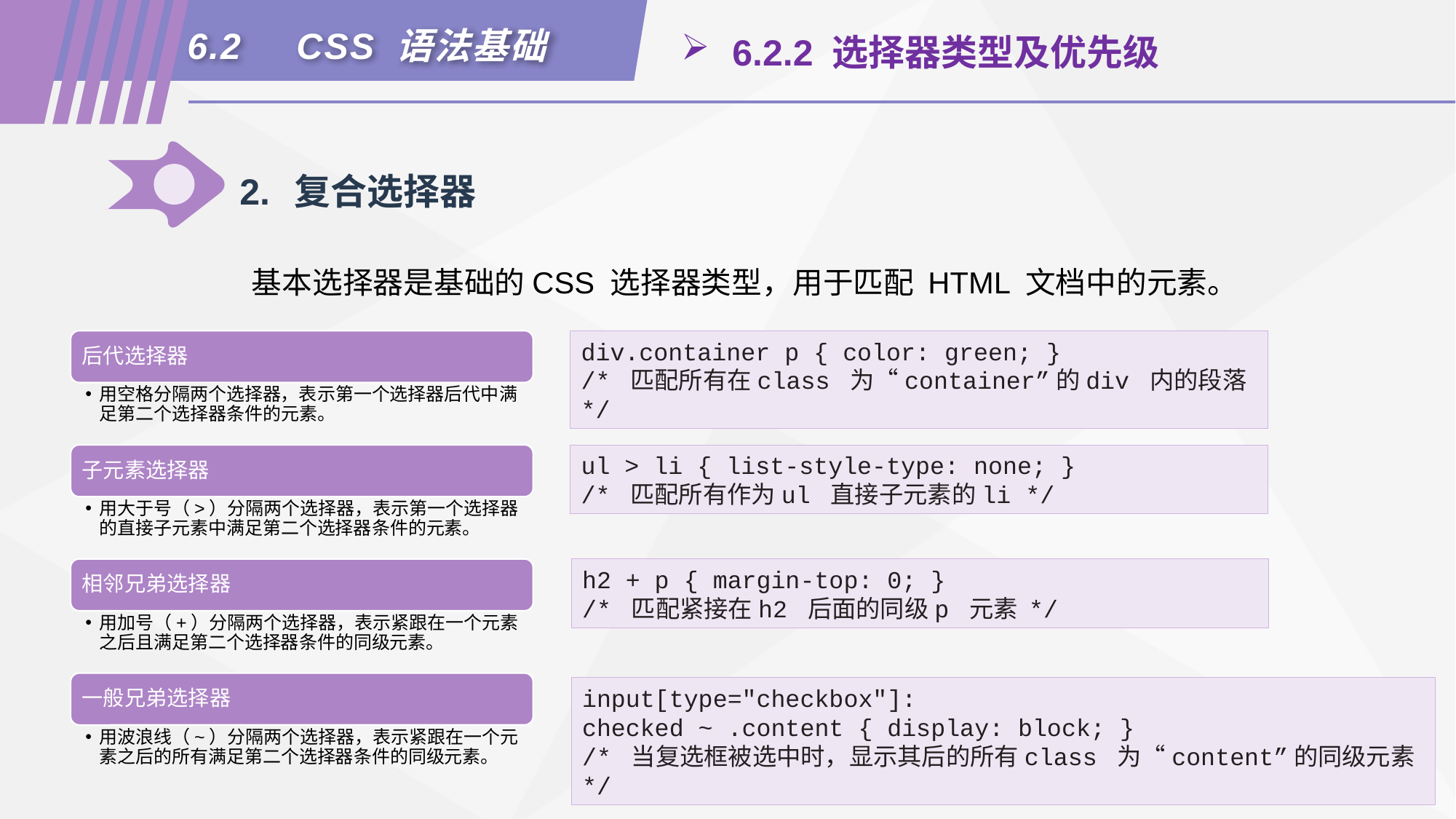

6.2	CSS 语法基础
 6.2.2 选择器类型及优先级

2.	复合选择器
基本选择器是基础的CSS 选择器类型，用于匹配 HTML 文档中的元素。

后代选择器
用空格分隔两个选择器，表示第一个选择器后代中满足第二个选择器条件的元素。
子元素选择器
用大于号（>）分隔两个选择器，表示第一个选择器的直接子元素中满足第二个选择器条件的元素。
相邻兄弟选择器
用加号（+）分隔两个选择器，表示紧跟在一个元素之后且满足第二个选择器条件的同级元素。
一般兄弟选择器
用波浪线（~）分隔两个选择器，表示紧跟在一个元素之后的所有满足第二个选择器条件的同级元素。
div.container p { color: green; }
/* 匹配所有在class 为“container”的div 内的段落 */
ul > li { list-style-type: none; }
/* 匹配所有作为ul 直接子元素的li */
h2 + p { margin-top: 0; }
/* 匹配紧接在h2 后面的同级p 元素 */
input[type="checkbox"]:
checked ~ .content { display: block; }
/* 当复选框被选中时，显示其后的所有class 为“content”的同级元素 */